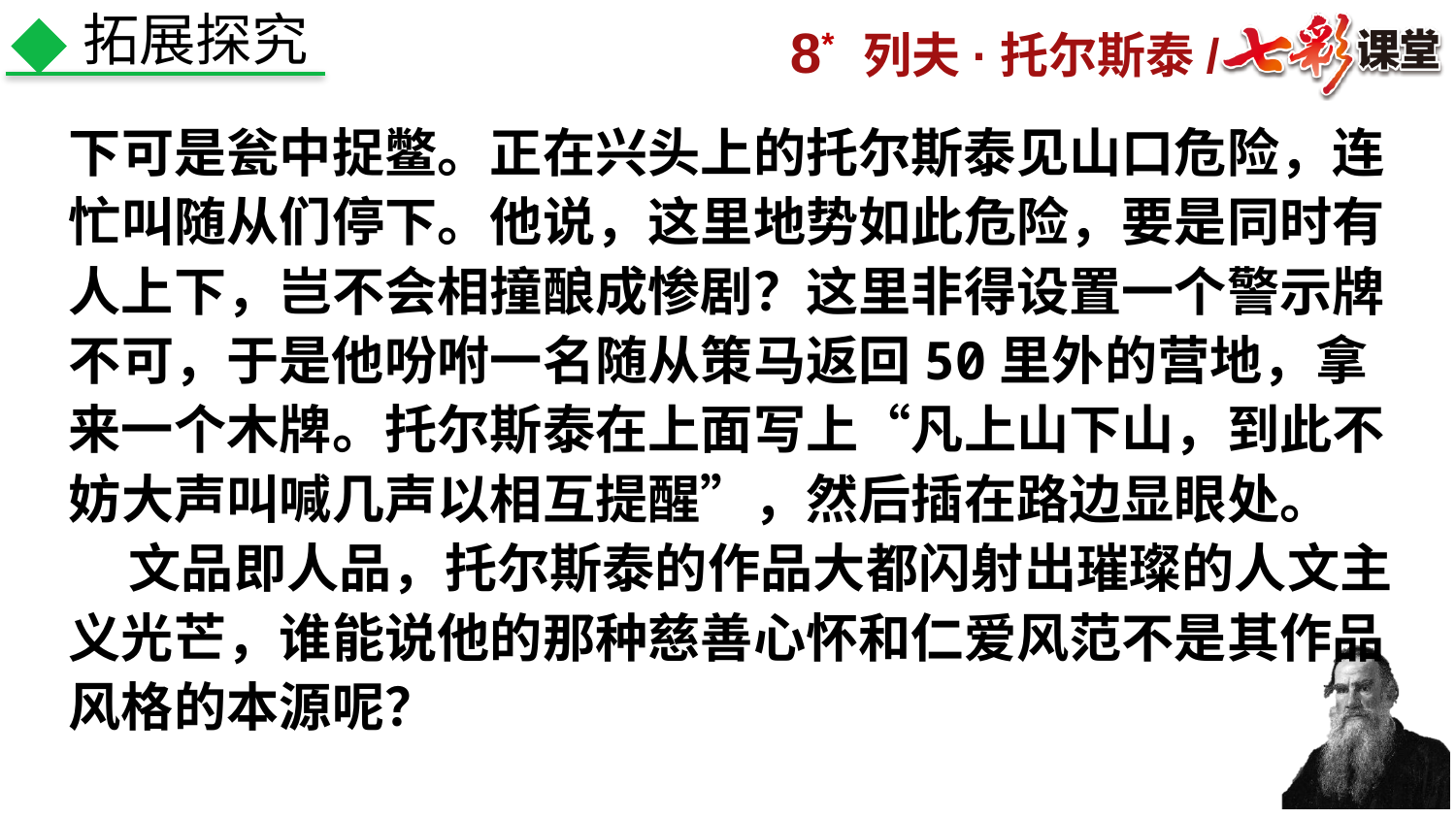

拓展探究

下可是瓮中捉鳖。正在兴头上的托尔斯泰见山口危险，连忙叫随从们停下。他说，这里地势如此危险，要是同时有人上下，岂不会相撞酿成惨剧？这里非得设置一个警示牌不可，于是他吩咐一名随从策马返回50里外的营地，拿来一个木牌。托尔斯泰在上面写上“凡上山下山，到此不妨大声叫喊几声以相互提醒”，然后插在路边显眼处。
    文品即人品，托尔斯泰的作品大都闪射出璀璨的人文主义光芒，谁能说他的那种慈善心怀和仁爱风范不是其作品风格的本源呢？